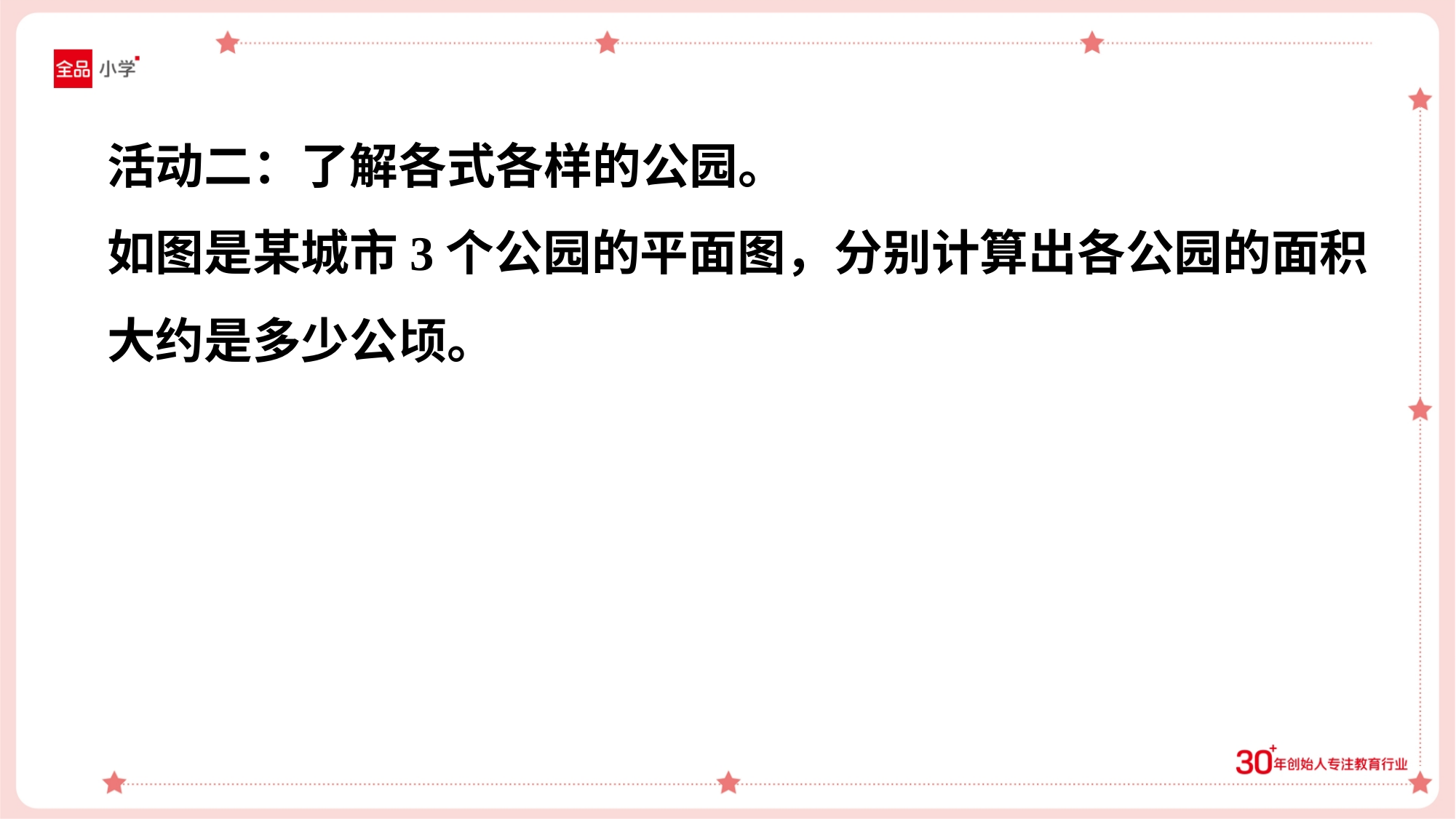

活动二：了解各式各样的公园。
如图是某城市3个公园的平面图，分别计算出各公园的面积
大约是多少公顷。